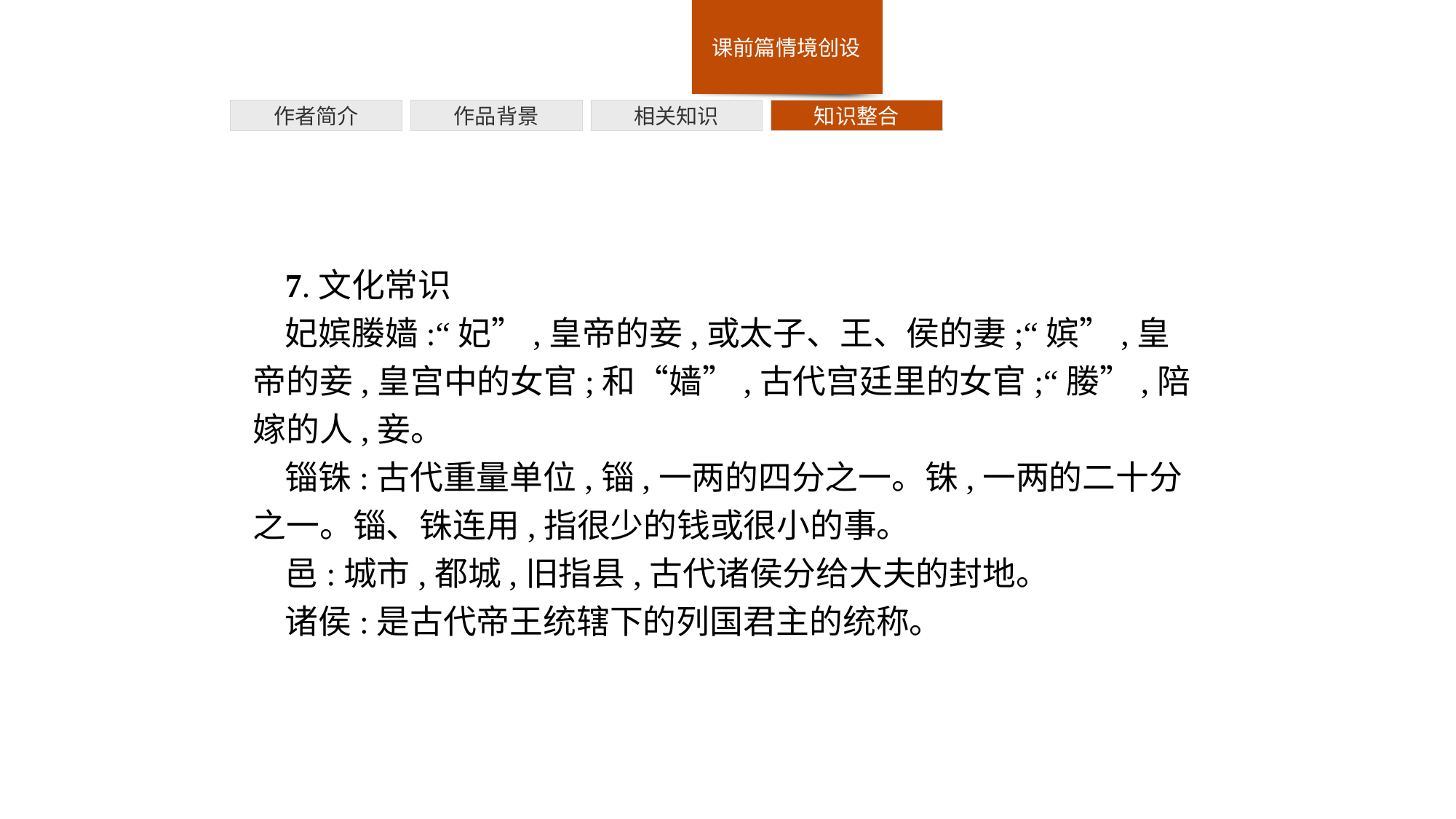

作者简介
作品背景
相关知识
知识整合
7.文化常识
妃嫔媵嫱:“妃”,皇帝的妾,或太子、王、侯的妻;“嫔”,皇帝的妾,皇宫中的女官;和“嫱”,古代宫廷里的女官;“媵”,陪嫁的人,妾。
锱铢:古代重量单位,锱,一两的四分之一。铢,一两的二十分之一。锱、铢连用,指很少的钱或很小的事。
邑:城市,都城,旧指县,古代诸侯分给大夫的封地。
诸侯:是古代帝王统辖下的列国君主的统称。